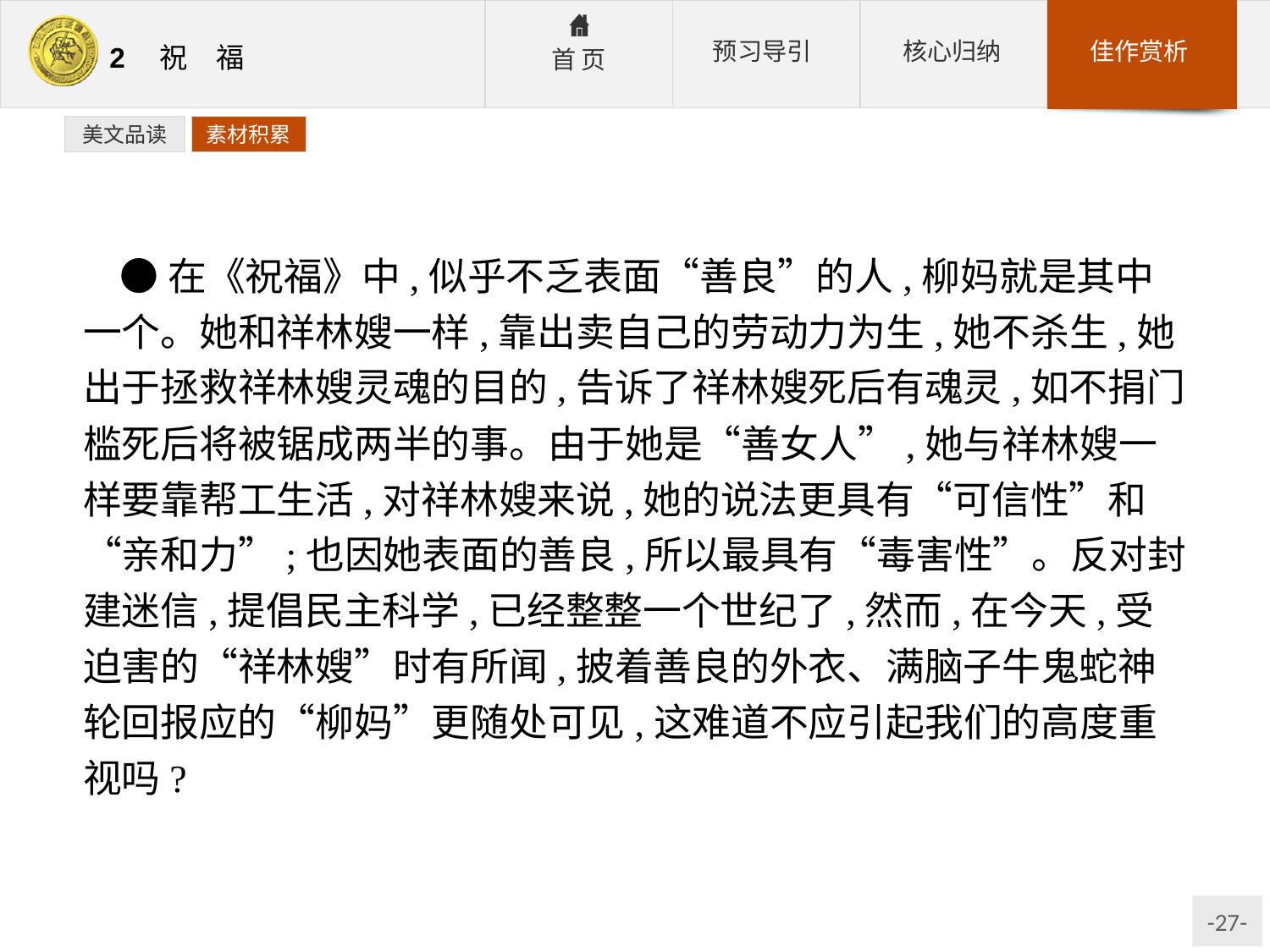

美文品读
素材积累
●在《祝福》中,似乎不乏表面“善良”的人,柳妈就是其中一个。她和祥林嫂一样,靠出卖自己的劳动力为生,她不杀生,她出于拯救祥林嫂灵魂的目的,告诉了祥林嫂死后有魂灵,如不捐门槛死后将被锯成两半的事。由于她是“善女人”,她与祥林嫂一样要靠帮工生活,对祥林嫂来说,她的说法更具有“可信性”和“亲和力”;也因她表面的善良,所以最具有“毒害性”。反对封建迷信,提倡民主科学,已经整整一个世纪了,然而,在今天,受迫害的“祥林嫂”时有所闻,披着善良的外衣、满脑子牛鬼蛇神轮回报应的“柳妈”更随处可见,这难道不应引起我们的高度重视吗?